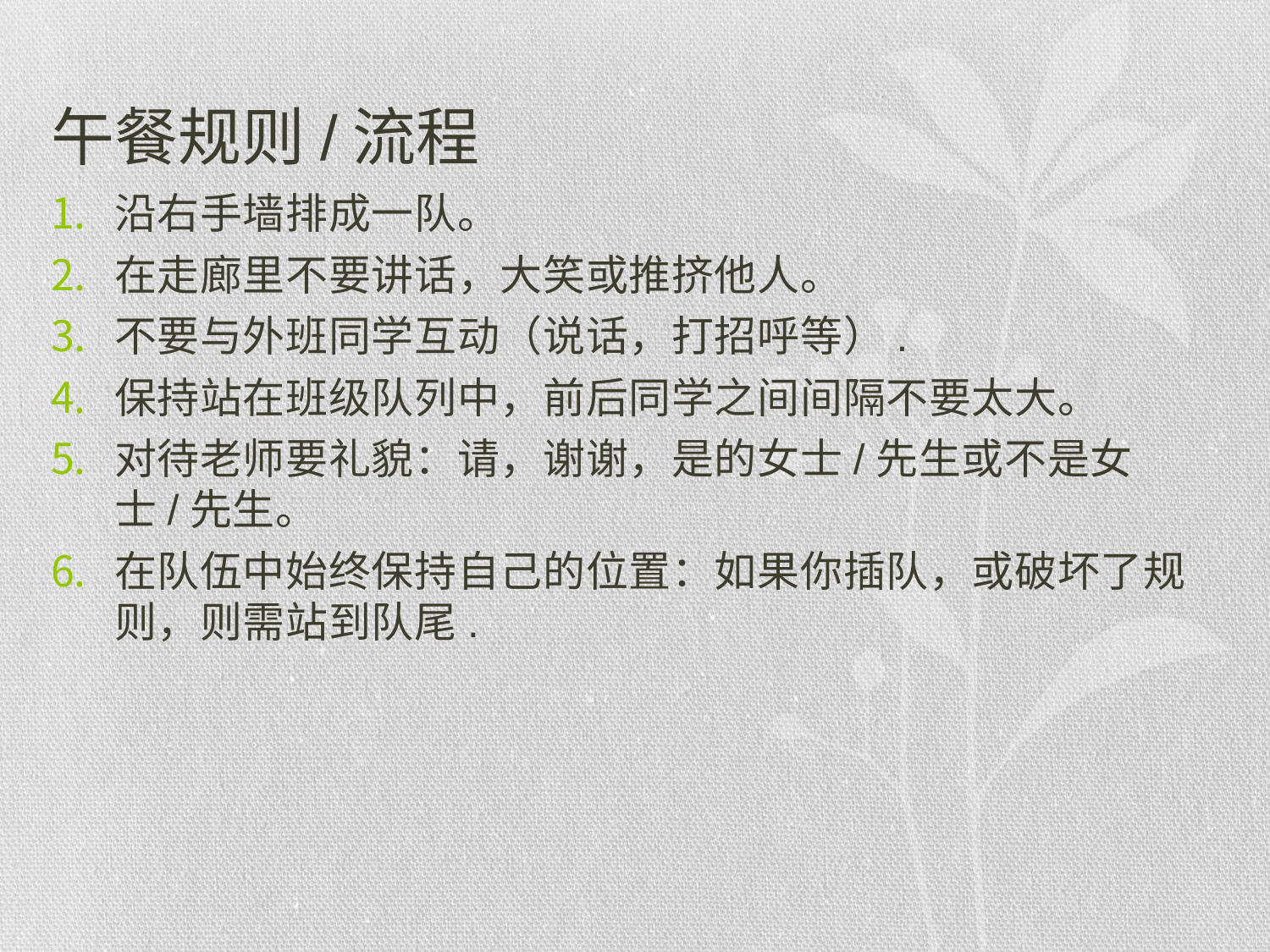

# 午餐规则/流程
沿右手墙排成一队。
在走廊里不要讲话，大笑或推挤他人。
不要与外班同学互动（说话，打招呼等）.
保持站在班级队列中，前后同学之间间隔不要太大。
对待老师要礼貌：请，谢谢，是的女士/先生或不是女士/先生。
在队伍中始终保持自己的位置：如果你插队，或破坏了规则，则需站到队尾.